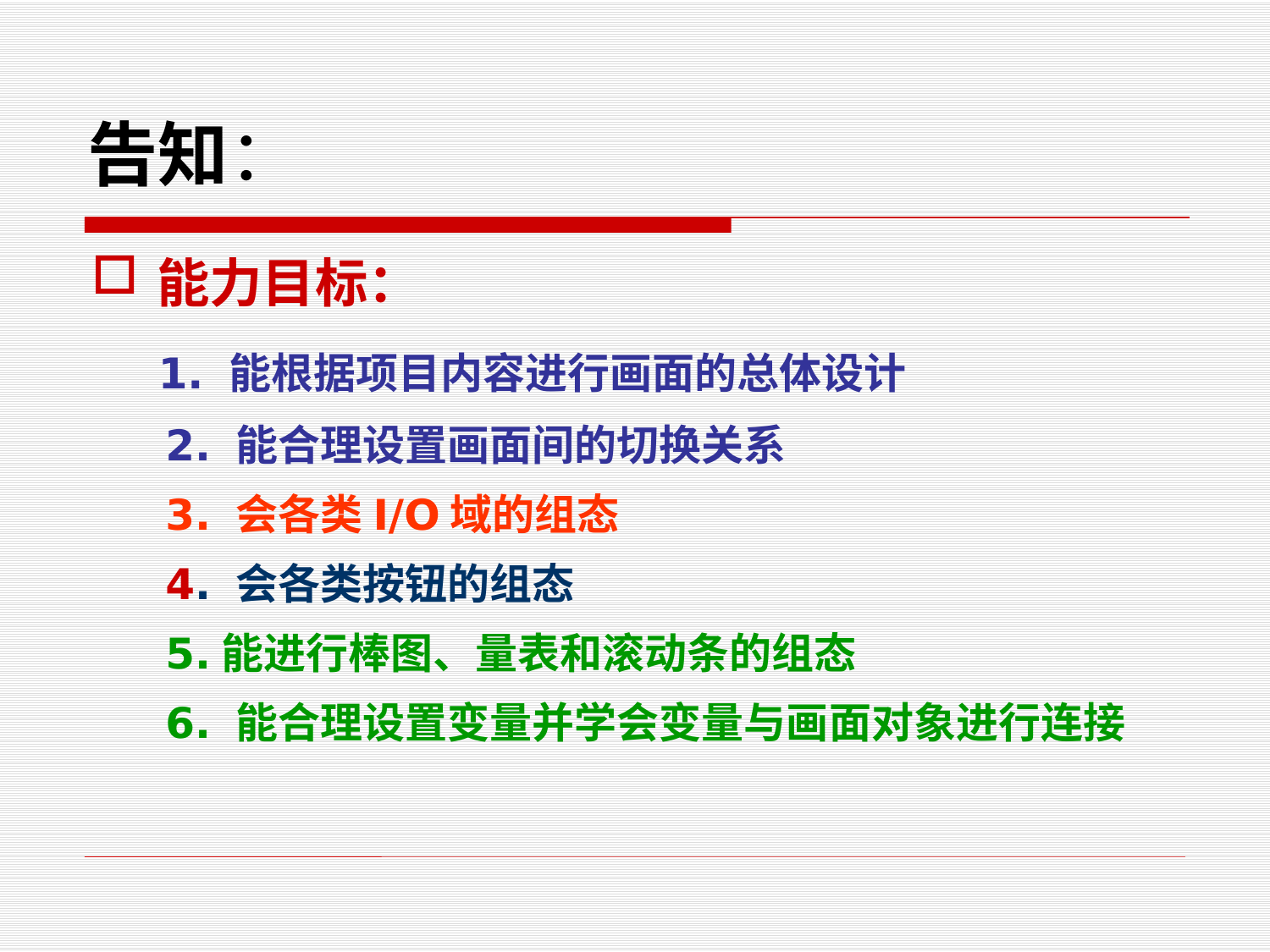

# 告知：
能力目标：
    1. 能根据项目内容进行画面的总体设计
     2. 能合理设置画面间的切换关系
     3. 会各类I/O域的组态
     4. 会各类按钮的组态
     5.能进行棒图、量表和滚动条的组态
     6. 能合理设置变量并学会变量与画面对象进行连接